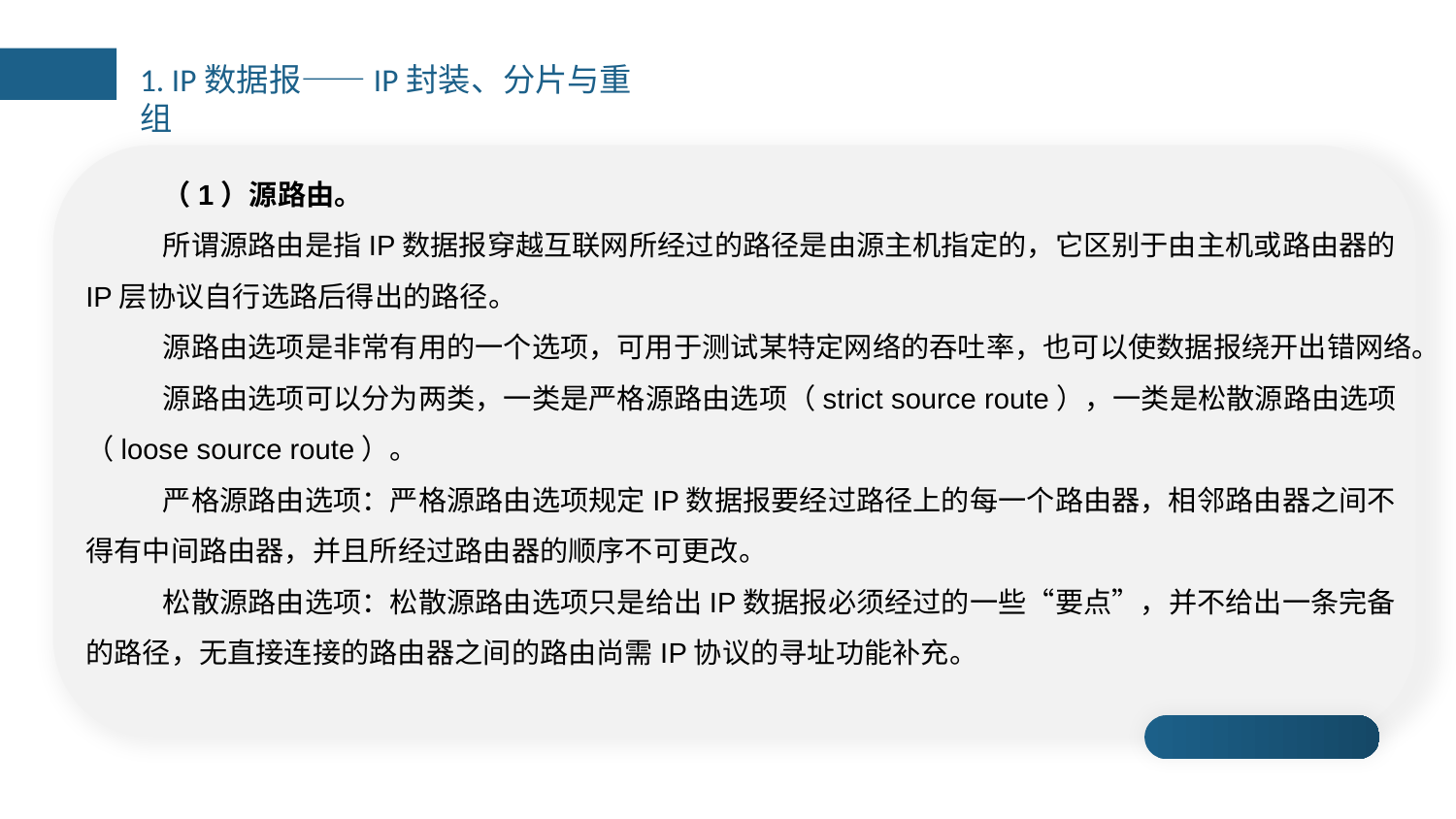

1. IP数据报——IP封装、分片与重组

（1）源路由。
所谓源路由是指IP数据报穿越互联网所经过的路径是由源主机指定的，它区别于由主机或路由器的IP层协议自行选路后得出的路径。
源路由选项是非常有用的一个选项，可用于测试某特定网络的吞吐率，也可以使数据报绕开出错网络。
源路由选项可以分为两类，一类是严格源路由选项（strict source route），一类是松散源路由选项（loose source route）。
严格源路由选项：严格源路由选项规定IP数据报要经过路径上的每一个路由器，相邻路由器之间不得有中间路由器，并且所经过路由器的顺序不可更改。
松散源路由选项：松散源路由选项只是给出IP数据报必须经过的一些“要点”，并不给出一条完备的路径，无直接连接的路由器之间的路由尚需IP协议的寻址功能补充。